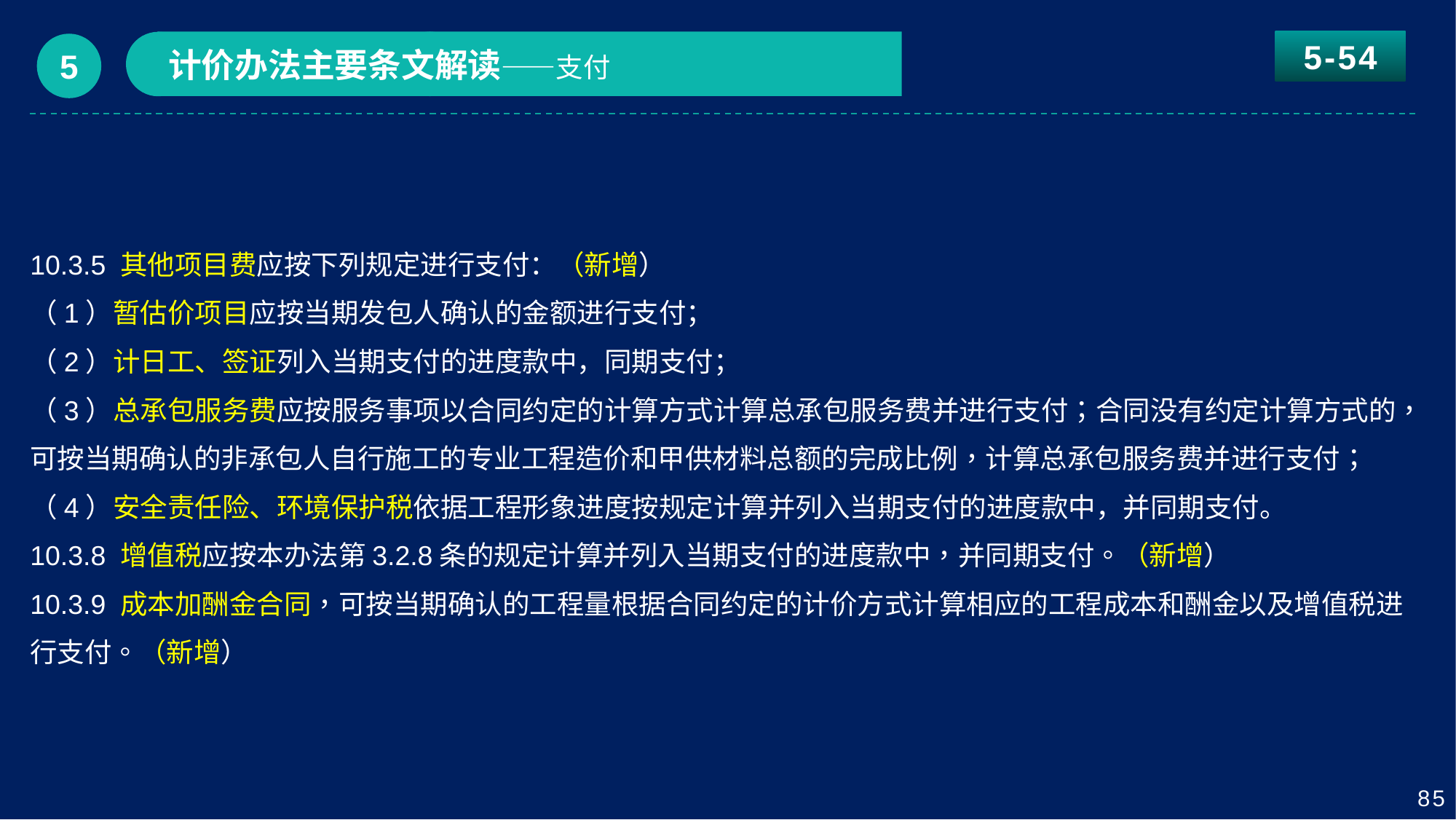

5-54
计价办法主要条文解读——支付

5
10.3.5 其他项目费应按下列规定进行支付：（新增）
（1）暂估价项目应按当期发包人确认的金额进行支付；
（2）计日工、签证列入当期支付的进度款中，同期支付；
（3）总承包服务费应按服务事项以合同约定的计算方式计算总承包服务费并进行支付；合同没有约定计算方式的，可按当期确认的非承包人自行施工的专业工程造价和甲供材料总额的完成比例，计算总承包服务费并进行支付；
（4）安全责任险、环境保护税依据工程形象进度按规定计算并列入当期支付的进度款中，并同期支付。
10.3.8 增值税应按本办法第3.2.8条的规定计算并列入当期支付的进度款中，并同期支付。（新增）
10.3.9 成本加酬金合同，可按当期确认的工程量根据合同约定的计价方式计算相应的工程成本和酬金以及增值税进行支付。（新增）
85